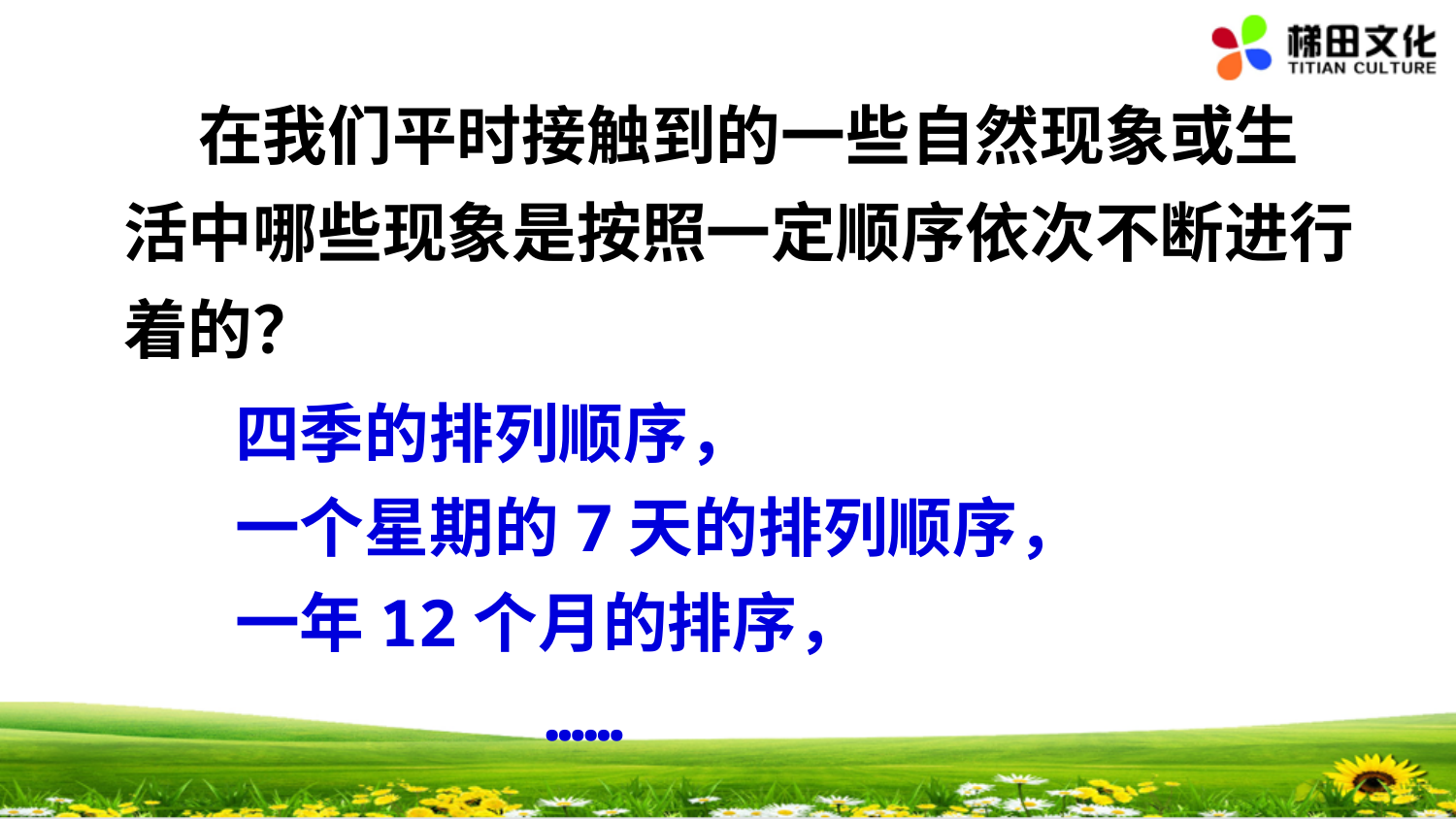

在我们平时接触到的一些自然现象或生活中哪些现象是按照一定顺序依次不断进行着的？
四季的排列顺序，
一个星期的7天的排列顺序，
一年12个月的排序，
        ……